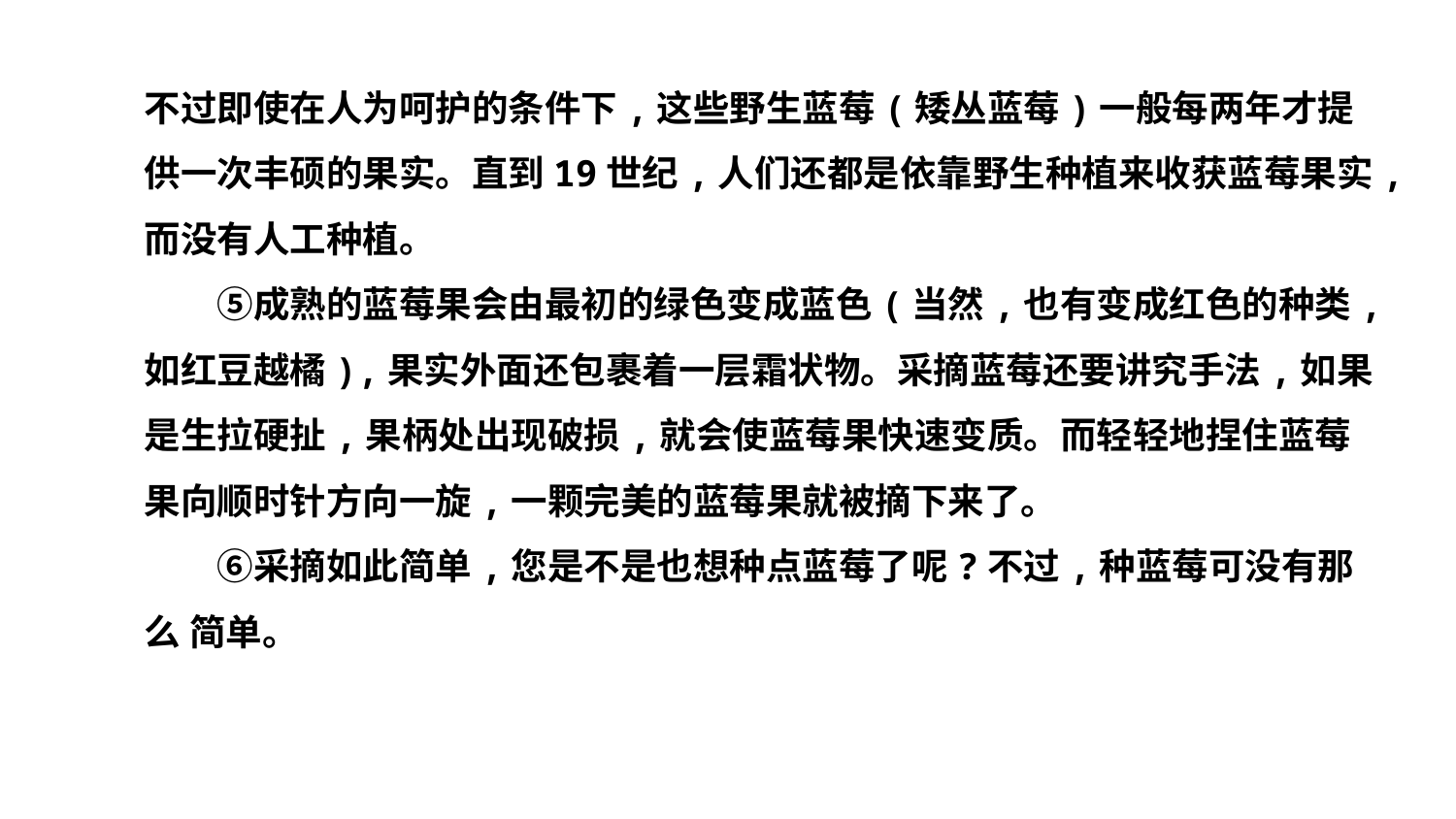

不过即使在人为呵护的条件下,这些野生蓝莓(矮丛蓝莓)一般每两年才提供一次丰硕的果实。直到19世纪,人们还都是依靠野生种植来收获蓝莓果实,而没有人工种植。
　　⑤成熟的蓝莓果会由最初的绿色变成蓝色(当然,也有变成红色的种类,如红豆越橘),果实外面还包裹着一层霜状物。采摘蓝莓还要讲究手法,如果是生拉硬扯,果柄处出现破损,就会使蓝莓果快速变质。而轻轻地捏住蓝莓果向顺时针方向一旋,一颗完美的蓝莓果就被摘下来了。
　　⑥采摘如此简单,您是不是也想种点蓝莓了呢?不过,种蓝莓可没有那么 简单。